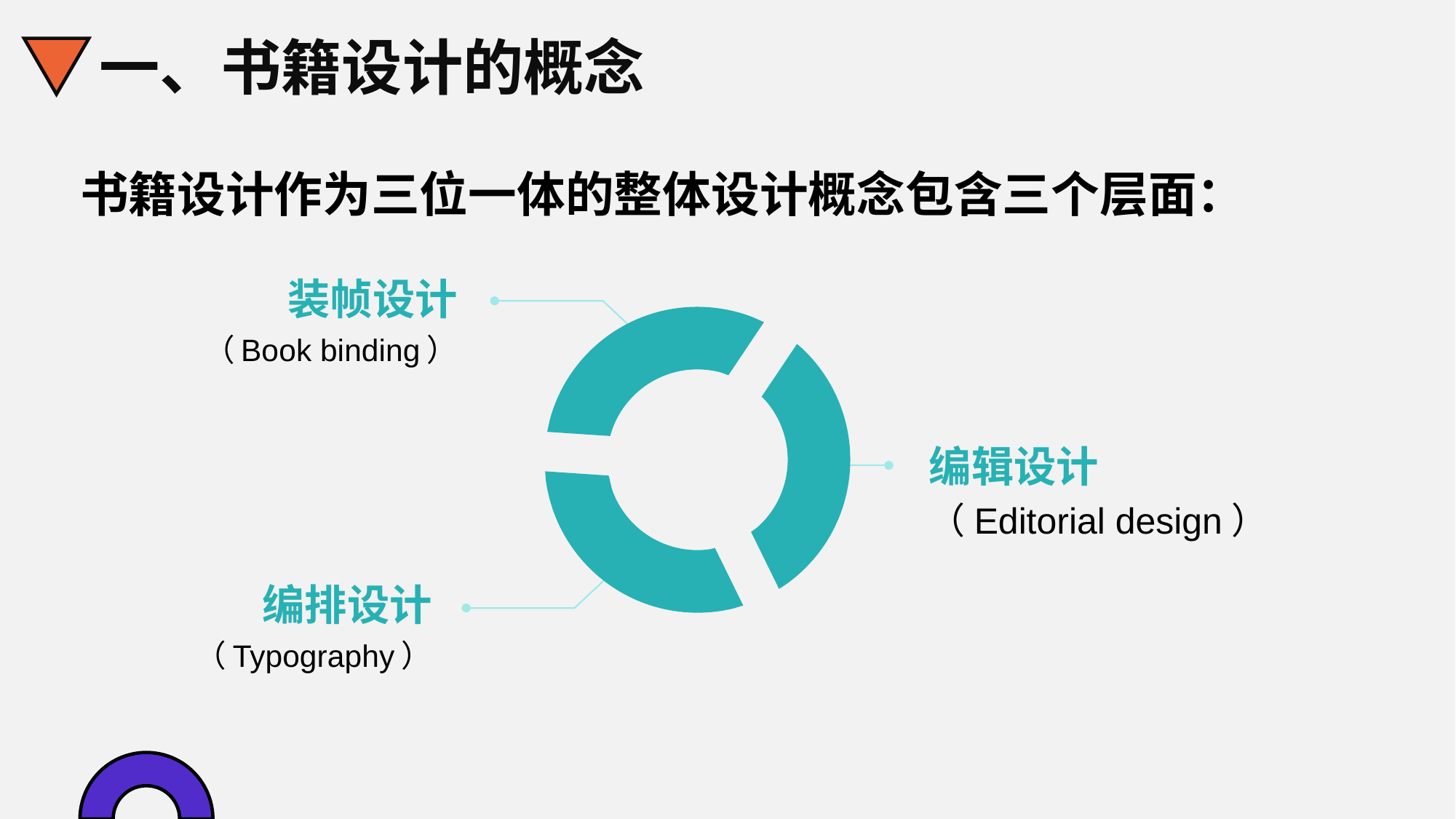

一、书籍设计的概念

书籍设计作为三位一体的整体设计概念包含三个层面：
装帧设计

（Book binding）

编辑设计

（Editorial design）
编排设计

（Typography）